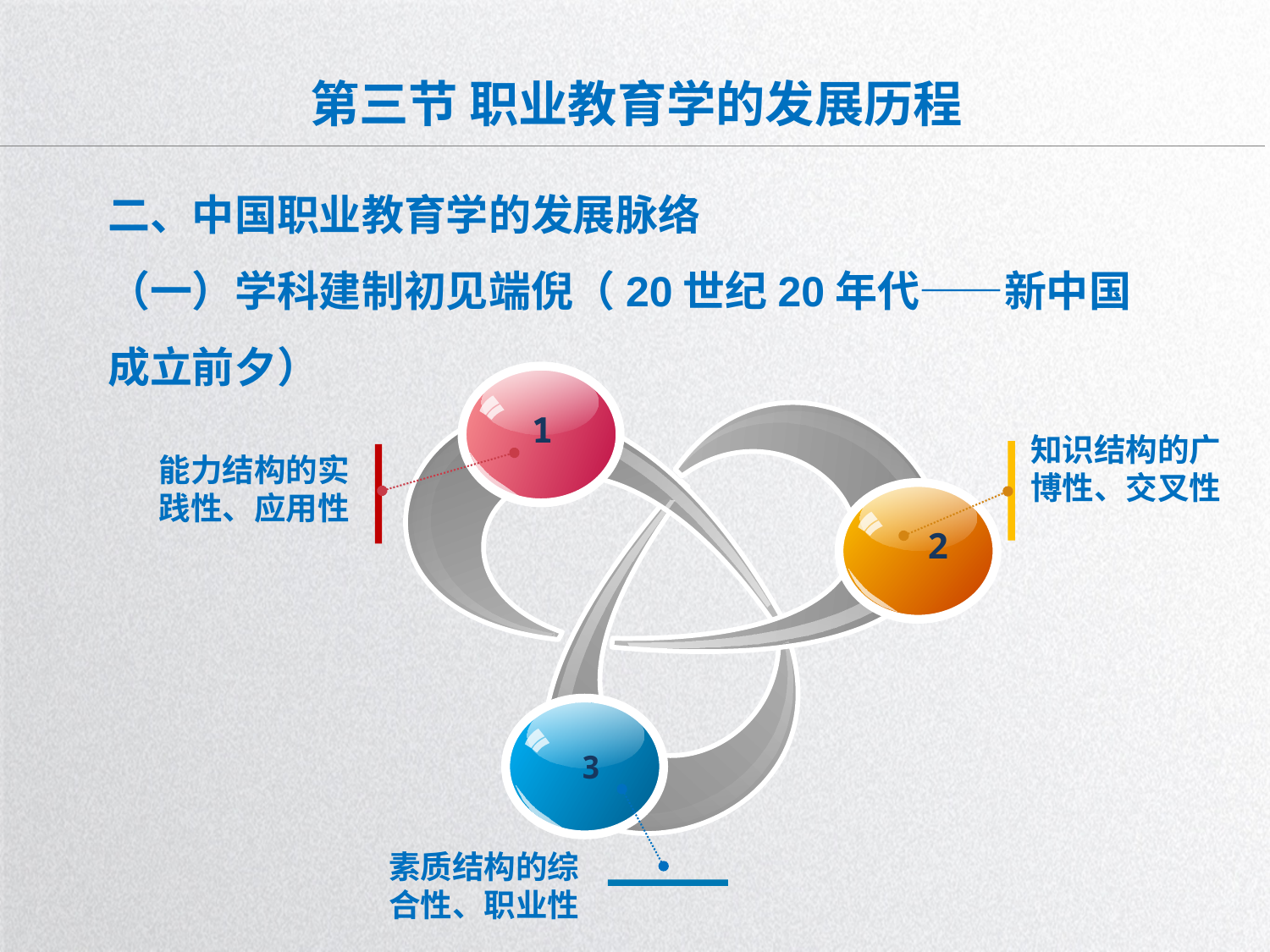

# 第三节 职业教育学的发展历程
二、中国职业教育学的发展脉络
（一）学科建制初见端倪（20世纪20年代——新中国成立前夕）

1
知识结构的广博性、交叉性
能力结构的实践性、应用性
2
3
素质结构的综合性、职业性